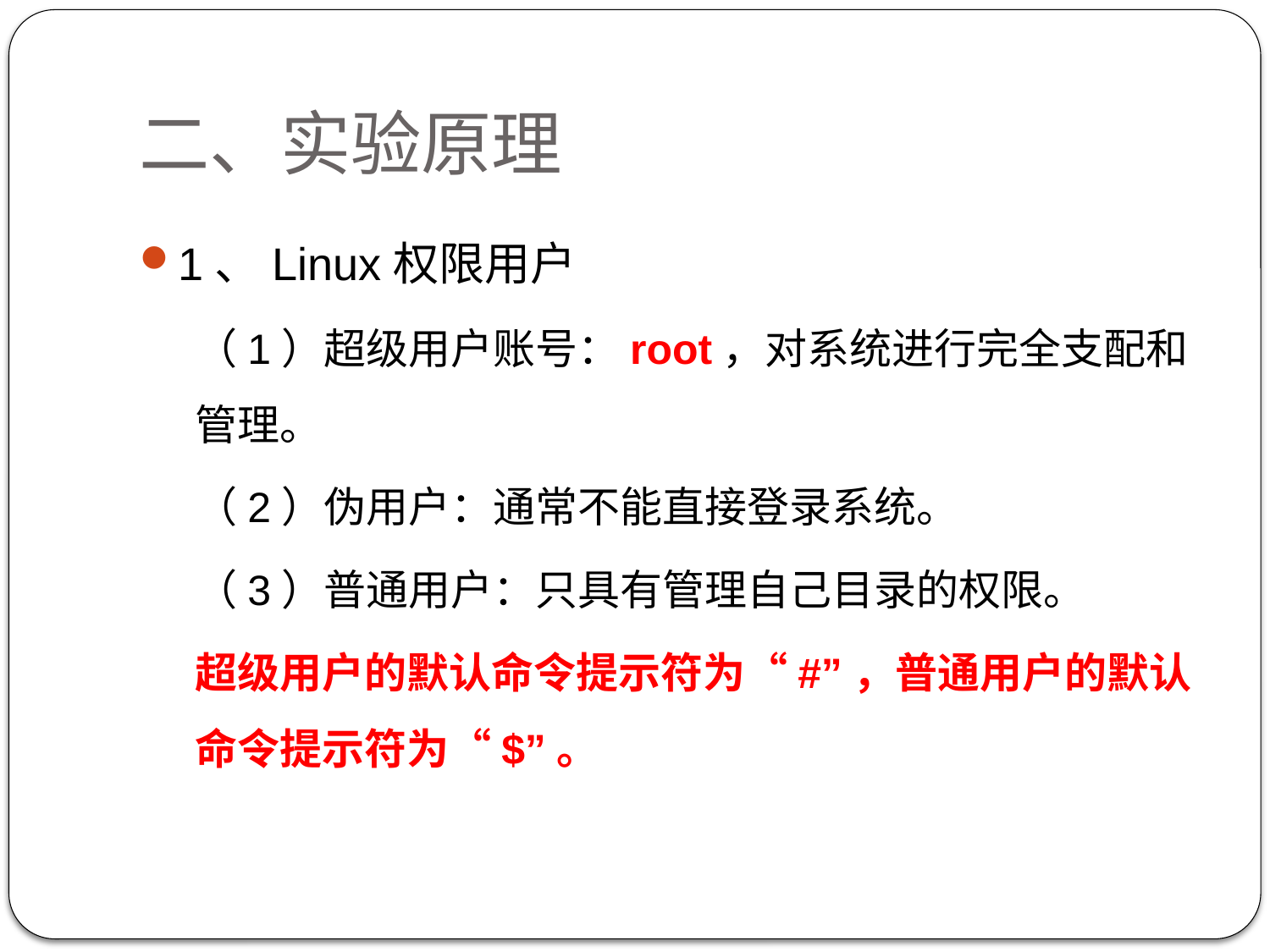

# 二、实验原理
1、Linux权限用户
（1）超级用户账号：root，对系统进行完全支配和管理。
（2）伪用户：通常不能直接登录系统。
（3）普通用户：只具有管理自己目录的权限。
超级用户的默认命令提示符为“#”，普通用户的默认命令提示符为“$”。